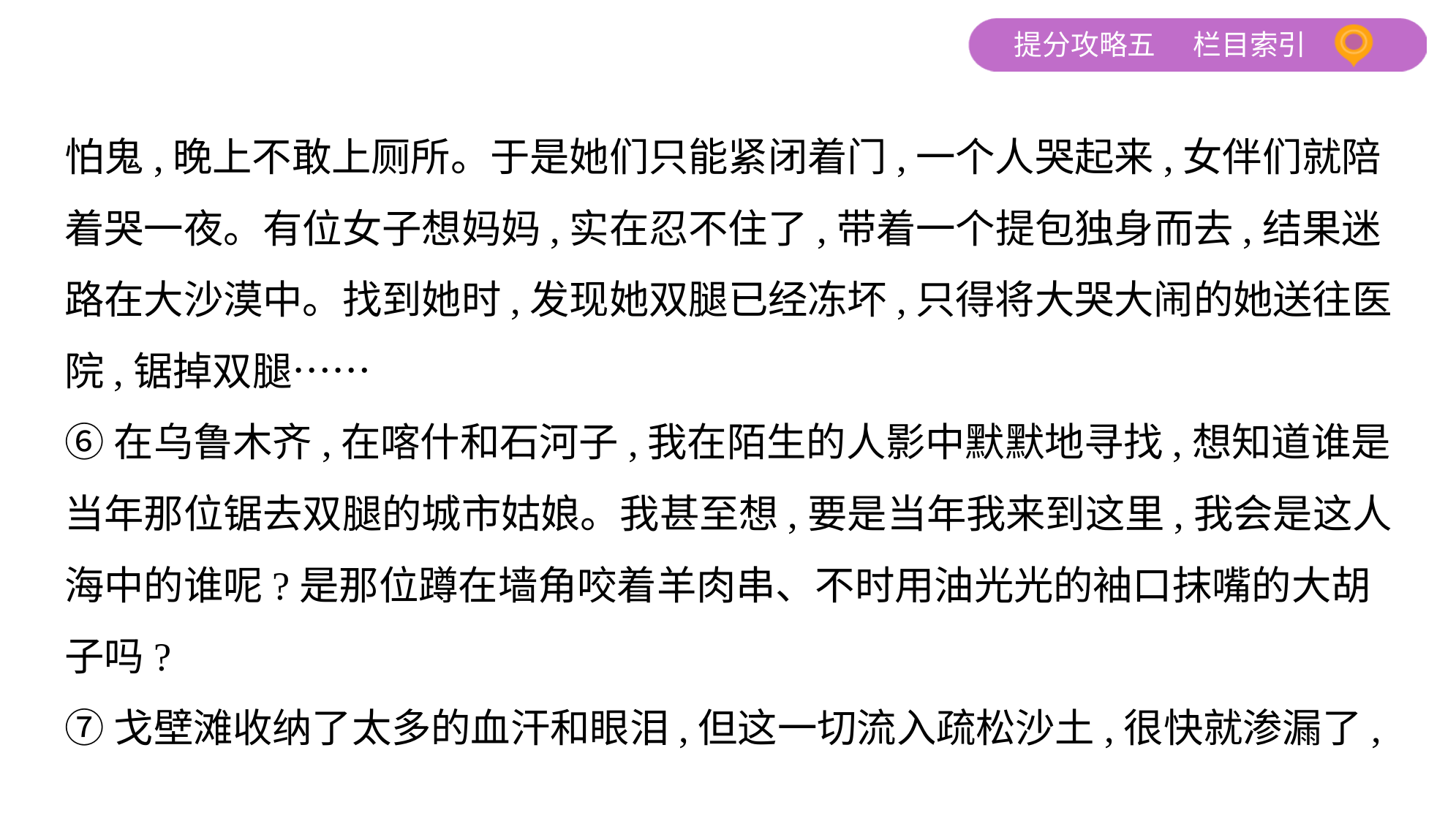

怕鬼,晚上不敢上厕所。于是她们只能紧闭着门,一个人哭起来,女伴们就陪
着哭一夜。有位女子想妈妈,实在忍不住了,带着一个提包独身而去,结果迷
路在大沙漠中。找到她时,发现她双腿已经冻坏,只得将大哭大闹的她送往医
院,锯掉双腿……
⑥在乌鲁木齐,在喀什和石河子,我在陌生的人影中默默地寻找,想知道谁是
当年那位锯去双腿的城市姑娘。我甚至想,要是当年我来到这里,我会是这人
海中的谁呢?是那位蹲在墙角咬着羊肉串、不时用油光光的袖口抹嘴的大胡
子吗?
⑦戈壁滩收纳了太多的血汗和眼泪,但这一切流入疏松沙土,很快就渗漏了,